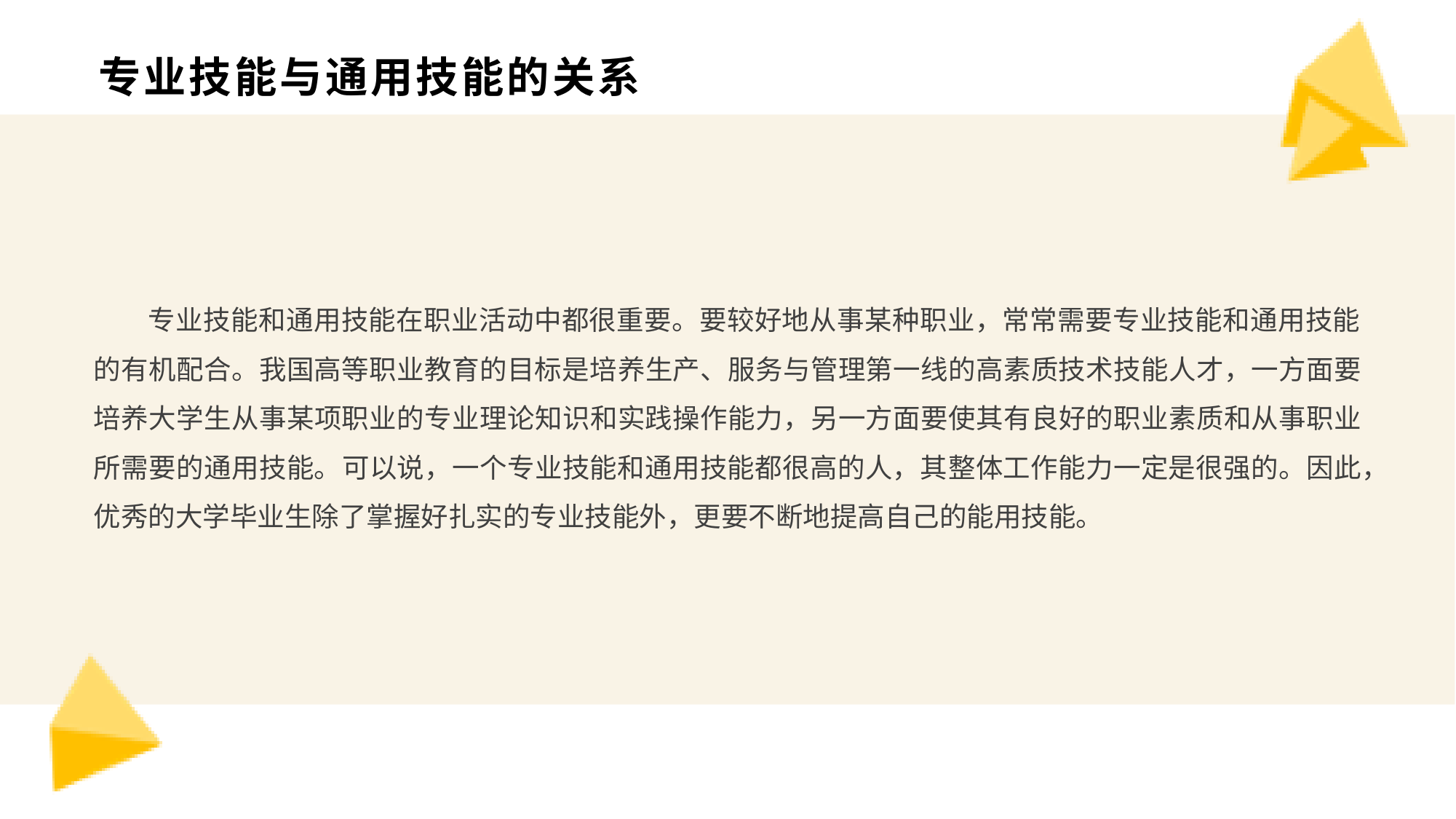

# 专业技能与通用技能的关系
专业技能和通用技能在职业活动中都很重要。要较好地从事某种职业，常常需要专业技能和通用技能的有机配合。我国高等职业教育的目标是培养生产、服务与管理第一线的高素质技术技能人才，一方面要培养大学生从事某项职业的专业理论知识和实践操作能力，另一方面要使其有良好的职业素质和从事职业所需要的通用技能。可以说，一个专业技能和通用技能都很高的人，其整体工作能力一定是很强的。因此，优秀的大学毕业生除了掌握好扎实的专业技能外，更要不断地提高自己的能用技能。